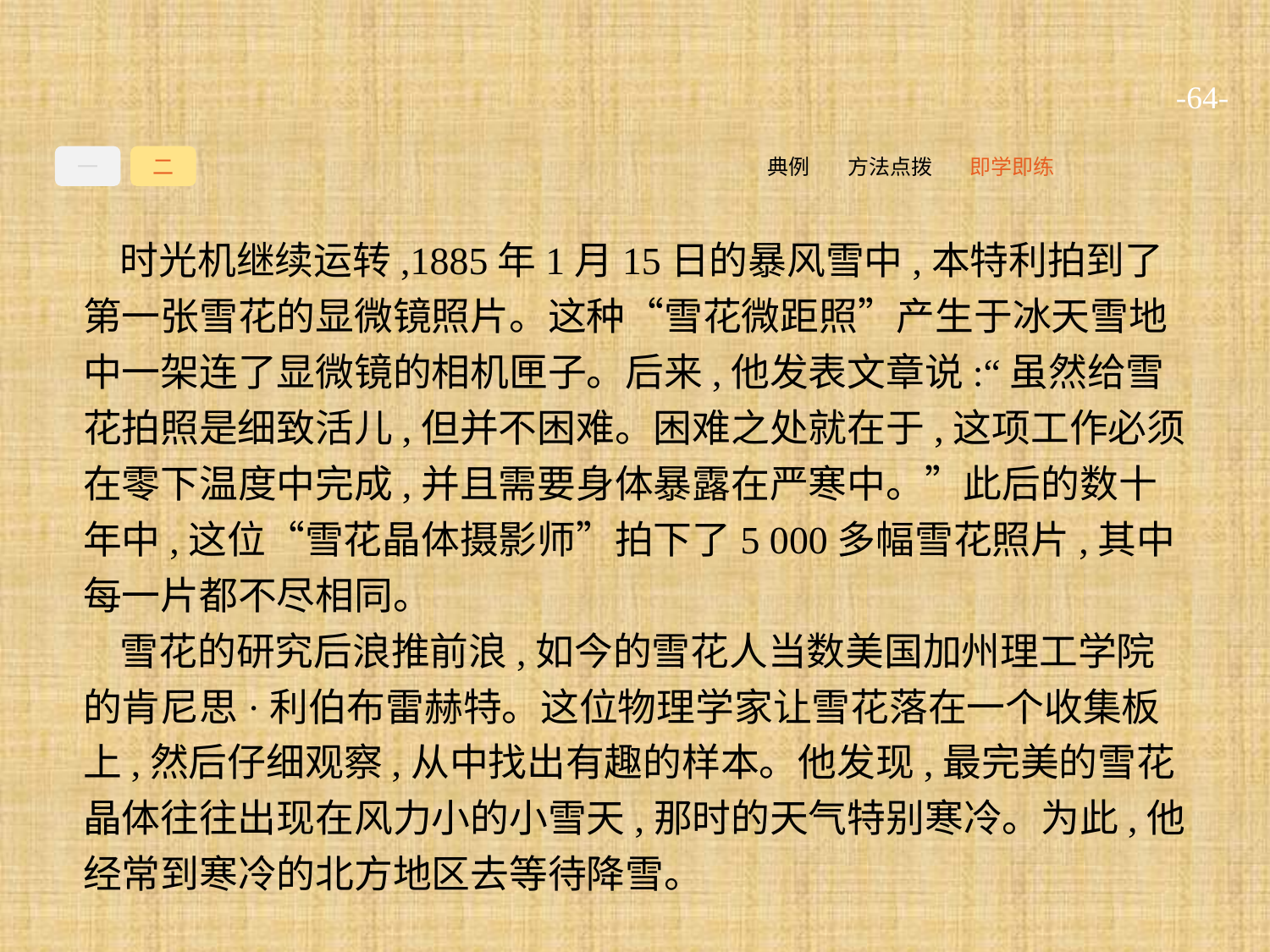

-64-
一
二
即学即练
方法点拨
典例
时光机继续运转,1885年1月15日的暴风雪中,本特利拍到了第一张雪花的显微镜照片。这种“雪花微距照”产生于冰天雪地中一架连了显微镜的相机匣子。后来,他发表文章说:“虽然给雪花拍照是细致活儿,但并不困难。困难之处就在于,这项工作必须在零下温度中完成,并且需要身体暴露在严寒中。”此后的数十年中,这位“雪花晶体摄影师”拍下了5 000多幅雪花照片,其中每一片都不尽相同。
雪花的研究后浪推前浪,如今的雪花人当数美国加州理工学院的肯尼思·利伯布雷赫特。这位物理学家让雪花落在一个收集板上,然后仔细观察,从中找出有趣的样本。他发现,最完美的雪花晶体往往出现在风力小的小雪天,那时的天气特别寒冷。为此,他经常到寒冷的北方地区去等待降雪。